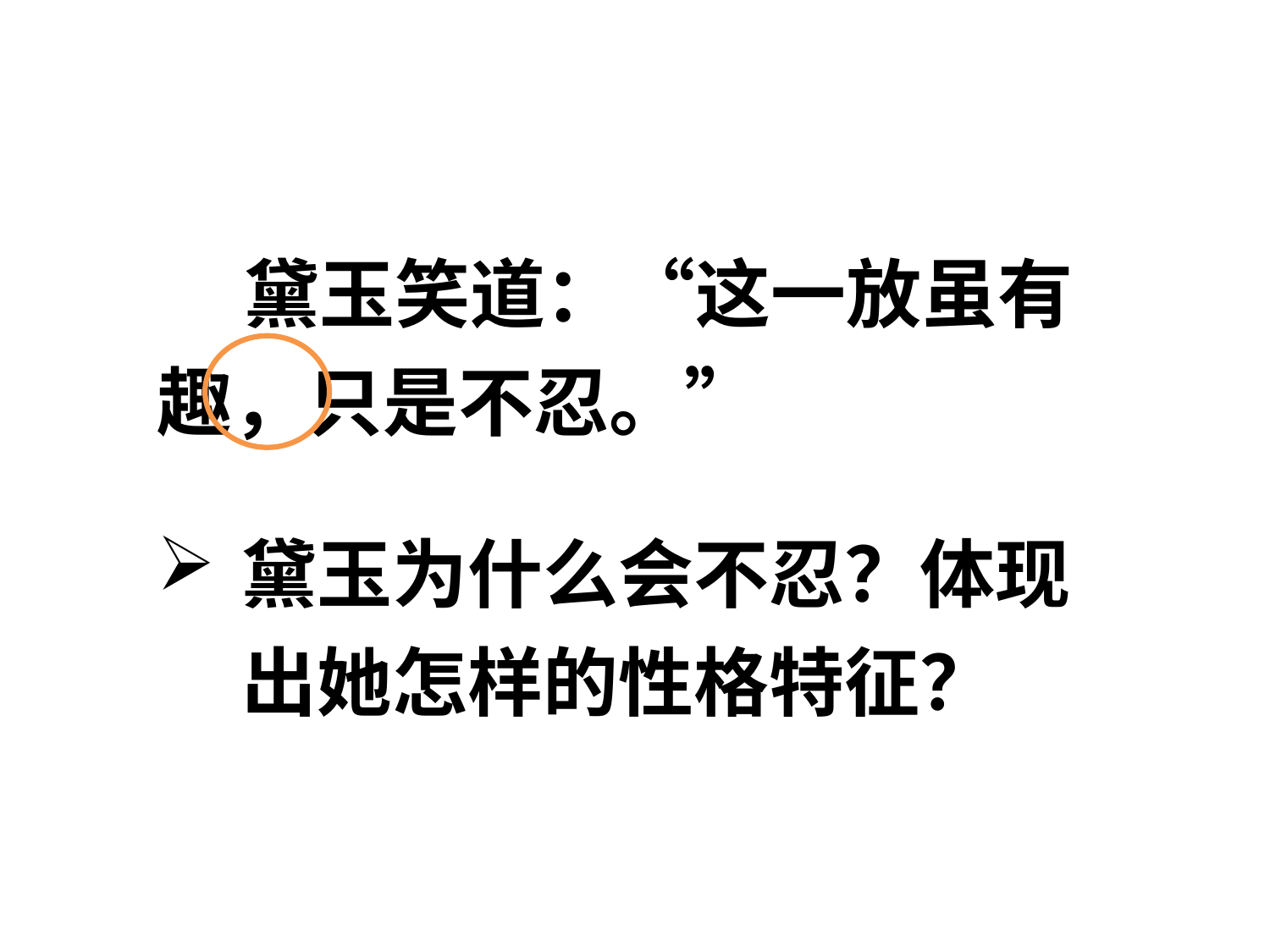

黛玉笑道：“这一放虽有趣，只是不忍。”

黛玉为什么会不忍？体现出她怎样的性格特征？